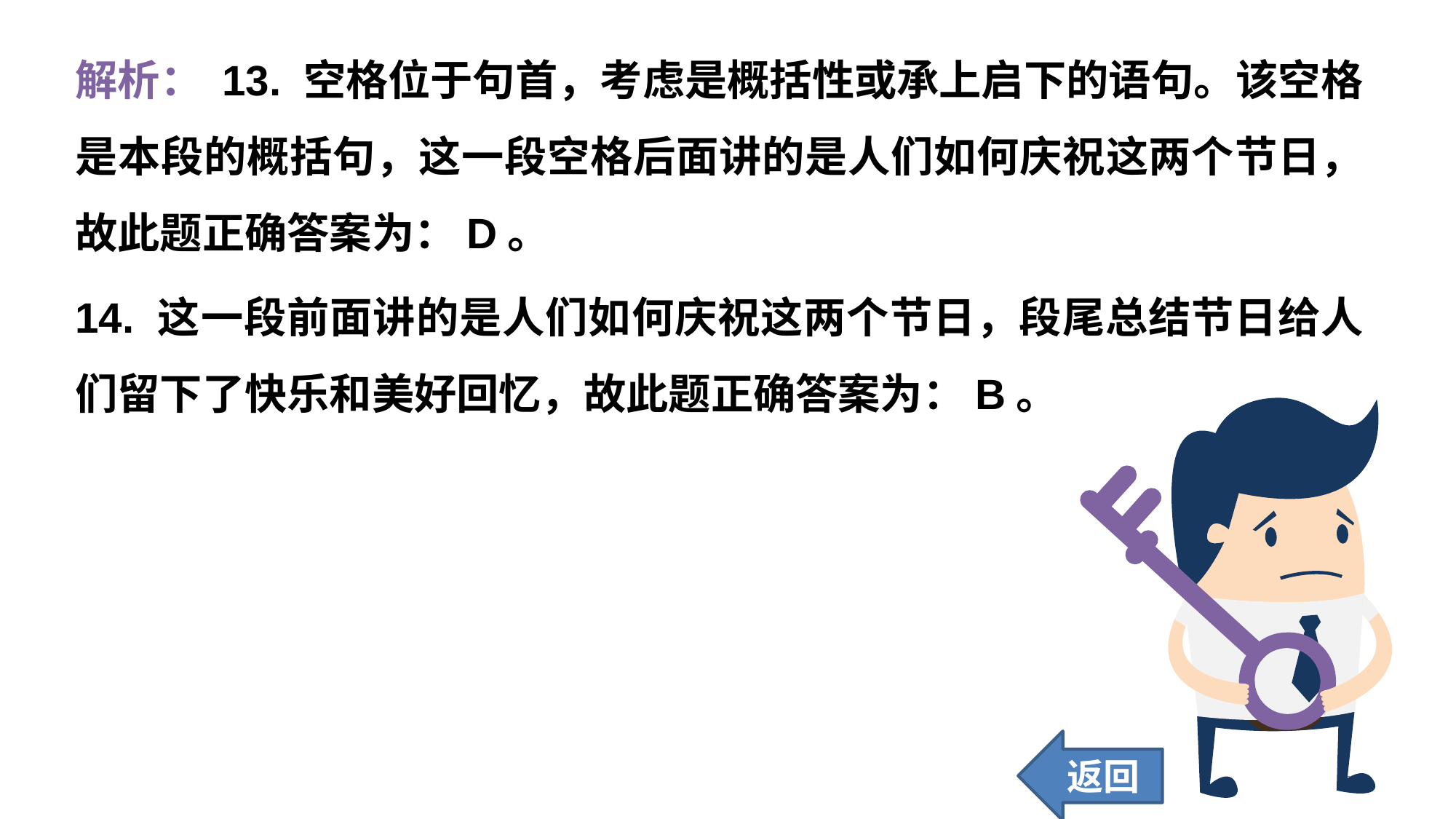

解析： 13. 空格位于句首，考虑是概括性或承上启下的语句。该空格是本段的概括句，这一段空格后面讲的是人们如何庆祝这两个节日，故此题正确答案为：D。
14. 这一段前面讲的是人们如何庆祝这两个节日，段尾总结节日给人们留下了快乐和美好回忆，故此题正确答案为：B。

返回
234